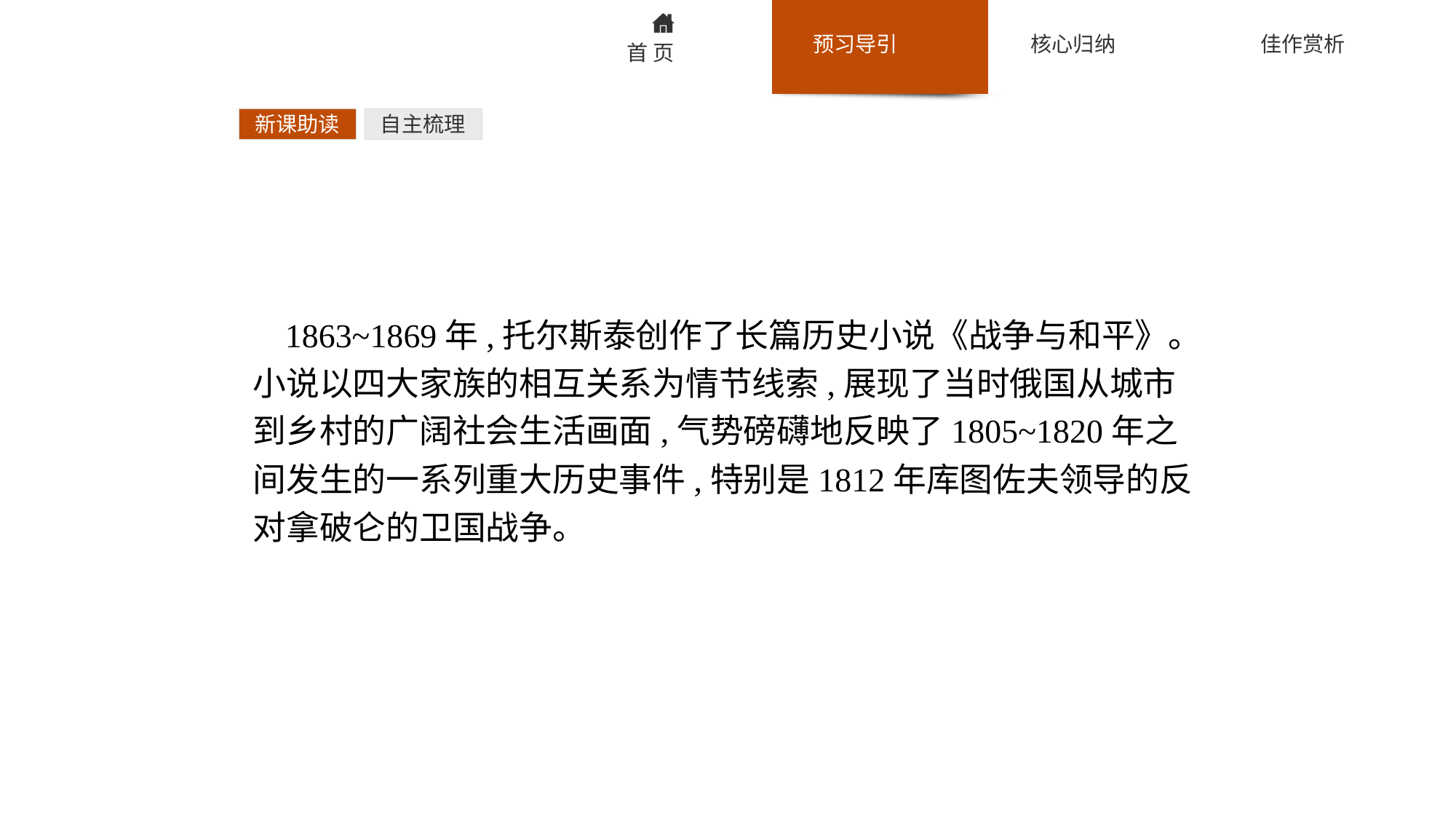

新课助读
自主梳理
1863~1869年,托尔斯泰创作了长篇历史小说《战争与和平》。小说以四大家族的相互关系为情节线索,展现了当时俄国从城市到乡村的广阔社会生活画面,气势磅礴地反映了1805~1820年之间发生的一系列重大历史事件,特别是1812年库图佐夫领导的反对拿破仑的卫国战争。